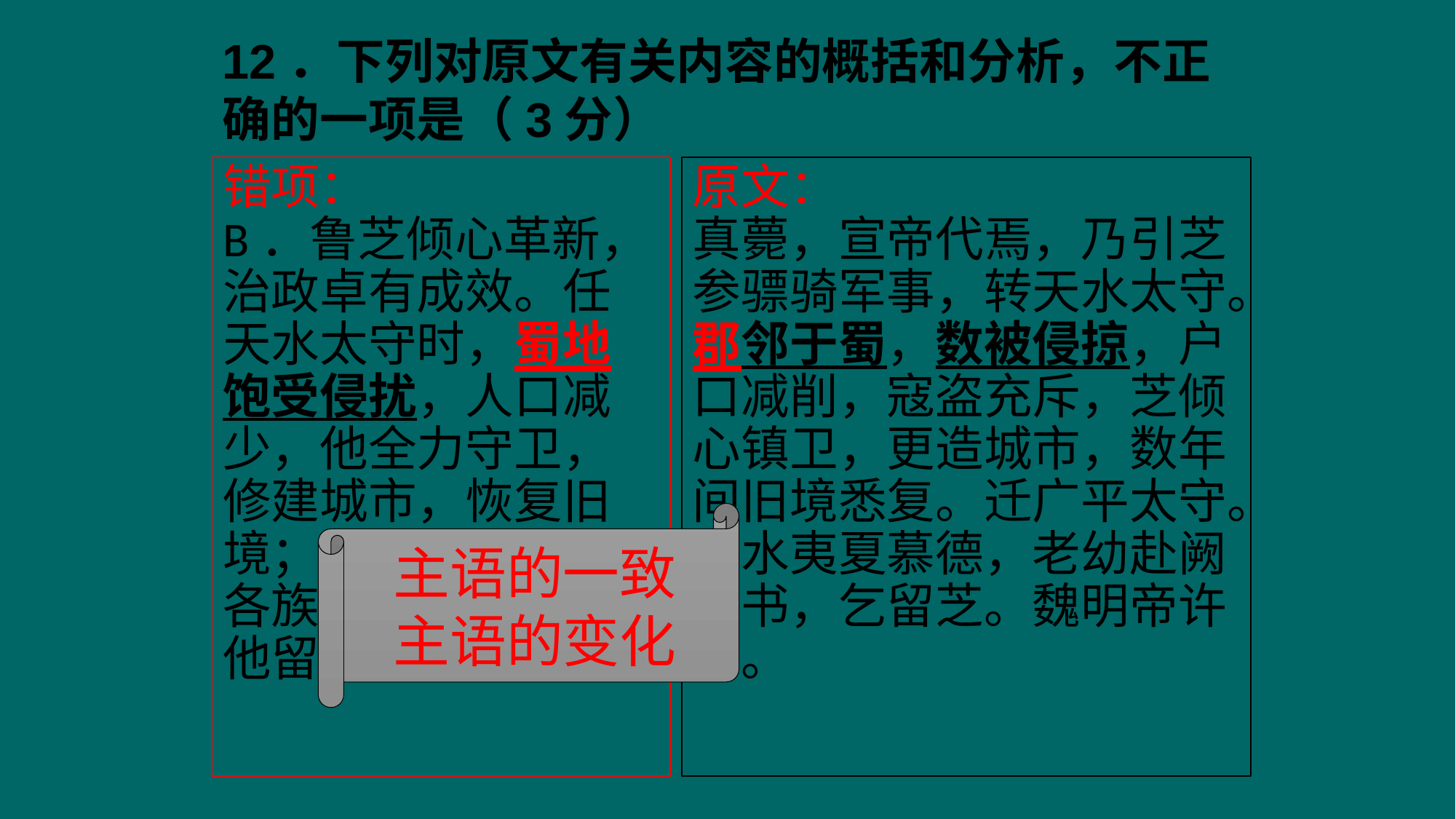

12．下列对原文有关内容的概括和分析，不正确的一项是（3分）
错项：
B．鲁芝倾心革新，治政卓有成效。任天水太守时，蜀地饱受侵扰，人口减少，他全力守卫，修建城市，恢复旧境；离任时，天水各族百姓均请求让他留任。
原文：
真薨，宣帝代焉，乃引芝参骠骑军事，转天水太守。郡邻于蜀，数被侵掠，户口减削，寇盗充斥，芝倾心镇卫，更造城市，数年间旧境悉复。迁广平太守。天水夷夏慕德，老幼赴阙献书，乞留芝。魏明帝许焉。
主语的一致
主语的变化